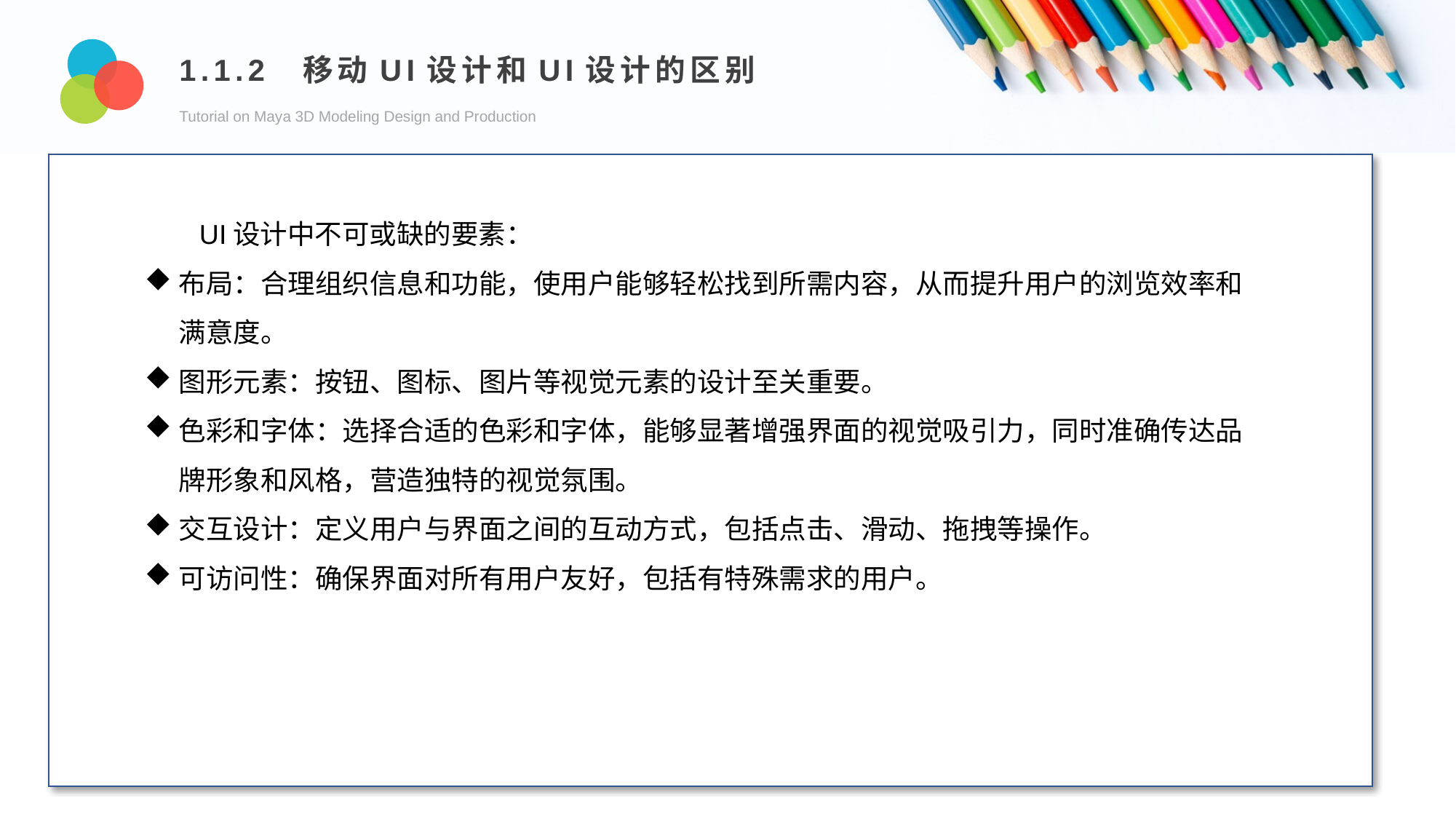

1.1.2  移动UI设计和UI设计的区别
Tutorial on Maya 3D Modeling Design and Production
Design and Production
UI设计中不可或缺的要素：
布局：合理组织信息和功能，使用户能够轻松找到所需内容，从而提升用户的浏览效率和满意度。
图形元素：按钮、图标、图片等视觉元素的设计至关重要。
色彩和字体：选择合适的色彩和字体，能够显著增强界面的视觉吸引力，同时准确传达品牌形象和风格，营造独特的视觉氛围。
交互设计：定义用户与界面之间的互动方式，包括点击、滑动、拖拽等操作。
可访问性：确保界面对所有用户友好，包括有特殊需求的用户。